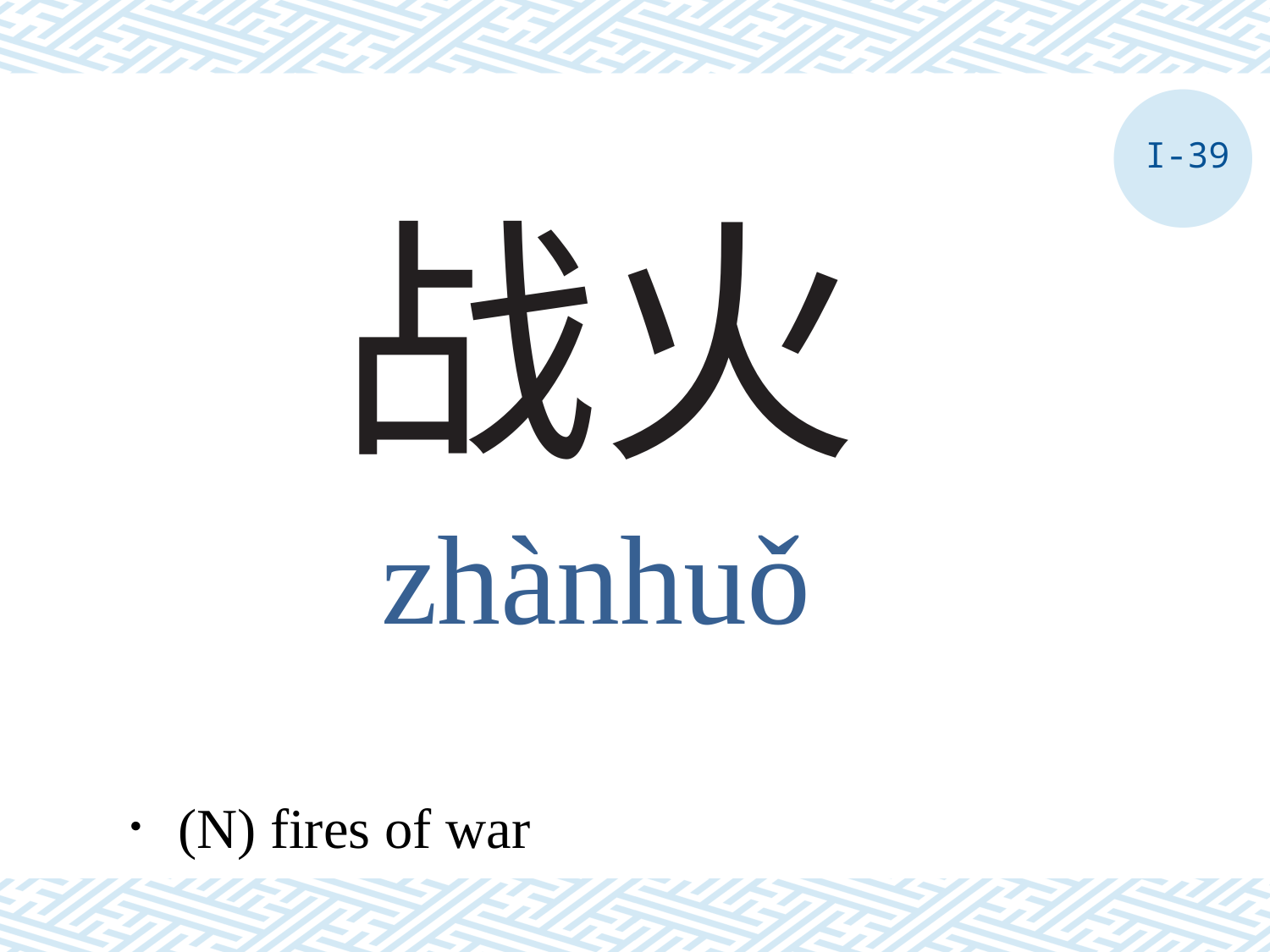

I-39

# 战火
zhànhuǒ
．(N) fires of war